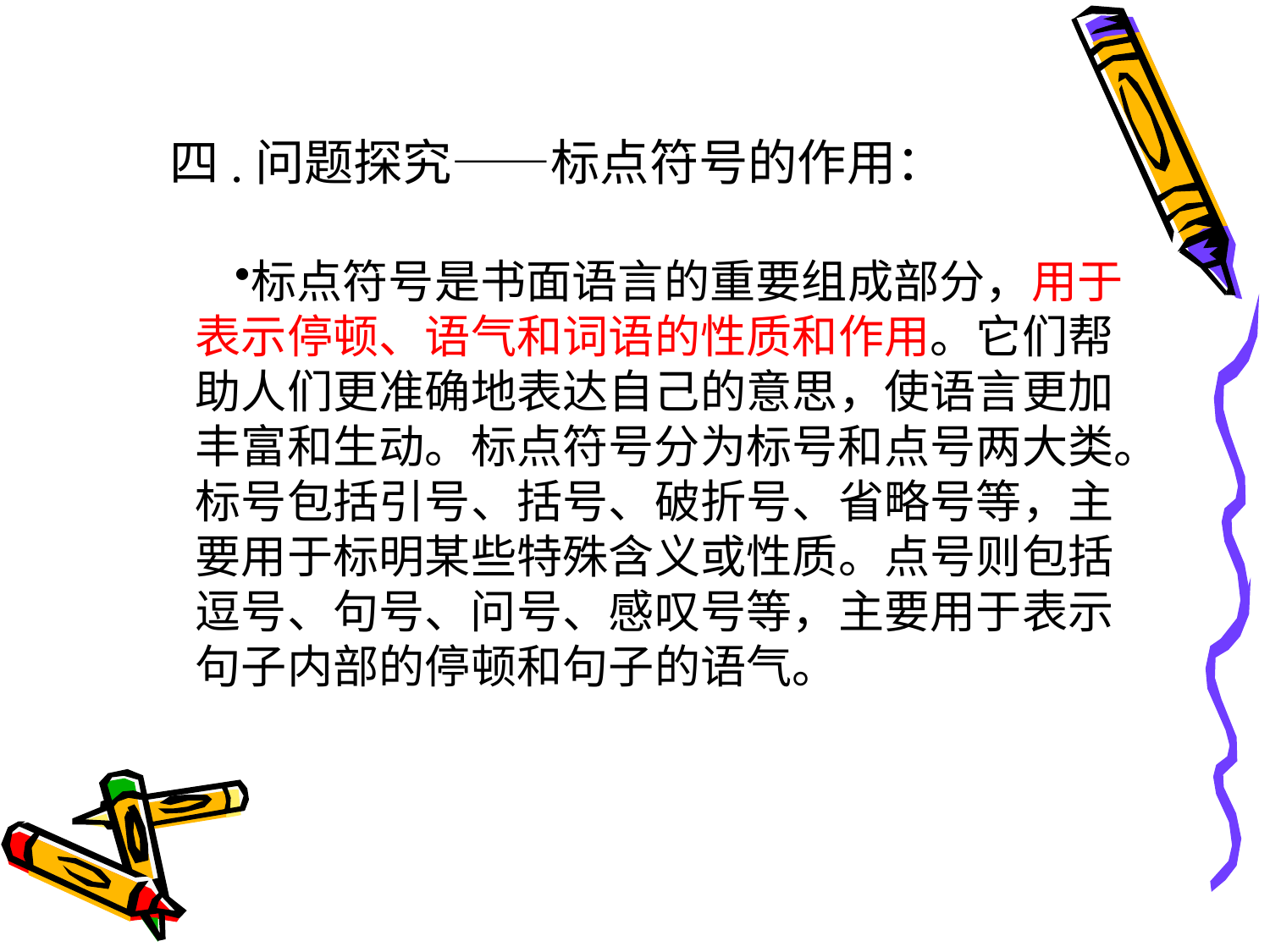

# 四.问题探究——标点符号的作用：
标点符号是书面语言的重要组成部分，用于表示停顿、语气和词语的性质和作用。它们帮助人们更准确地表达自己的意思，使语言更加丰富和生动。标点符号分为标号和点号两大类。标号包括引号、括号、破折号、省略号等，主要用于标明某些特殊含义或性质。点号则包括逗号、句号、问号、感叹号等，主要用于表示句子内部的停顿和句子的语气。‌